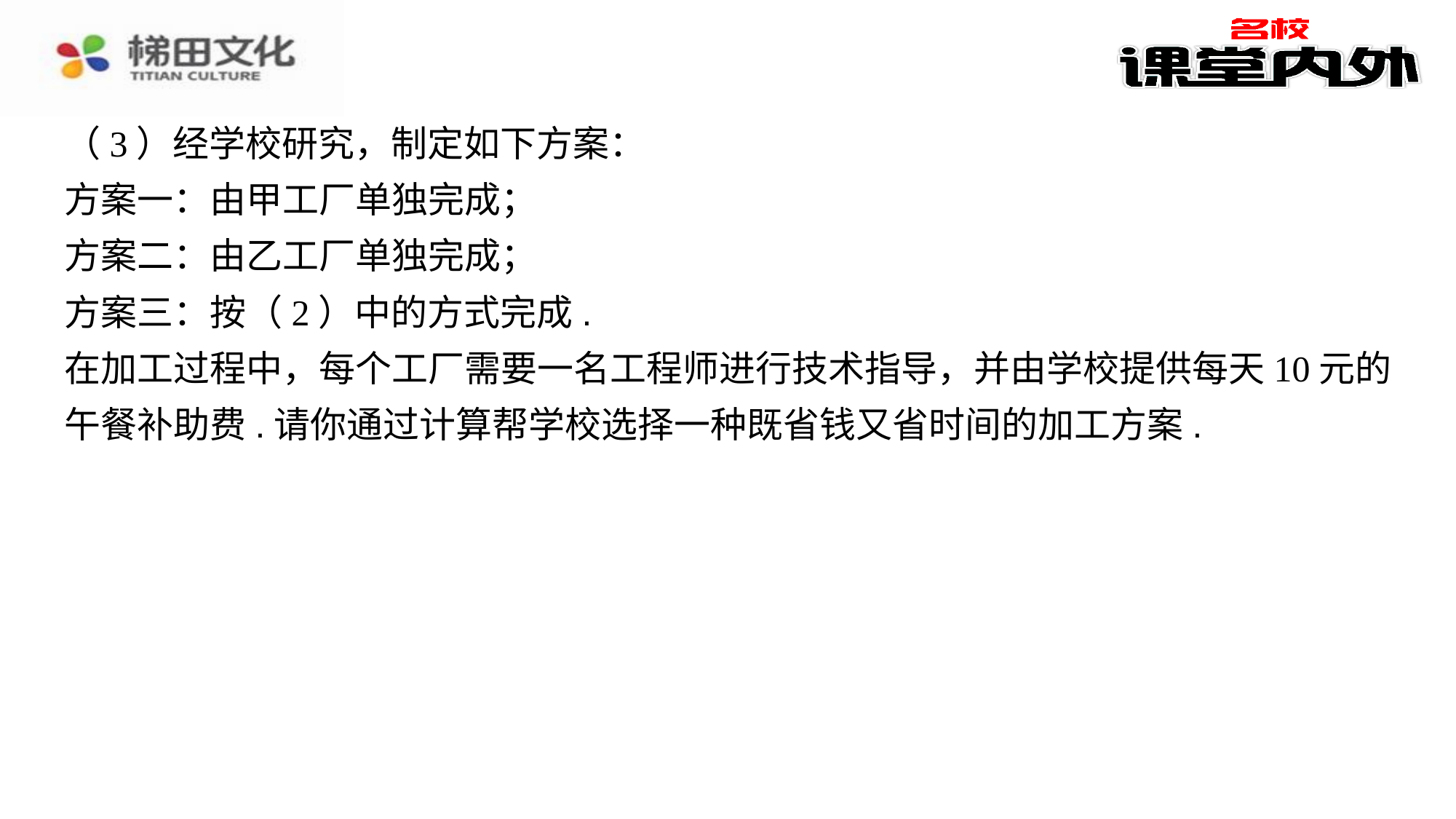

（3）经学校研究，制定如下方案：
方案一：由甲工厂单独完成；
方案二：由乙工厂单独完成；
方案三：按（2）中的方式完成.
在加工过程中，每个工厂需要一名工程师进行技术指导，并由学校提供每天10元的
午餐补助费.请你通过计算帮学校选择一种既省钱又省时间的加工方案.